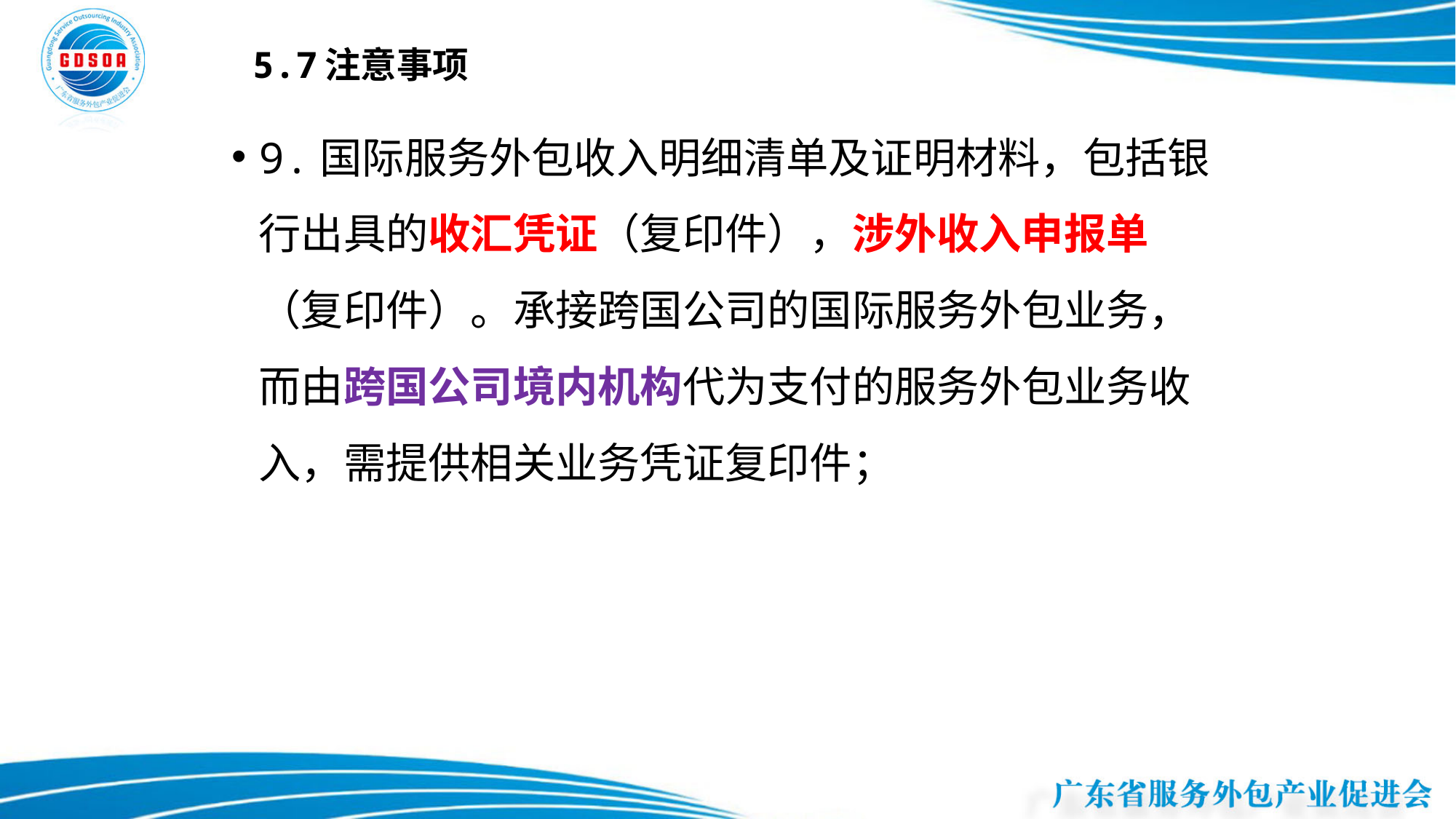

# 5.7注意事项
9.国际服务外包收入明细清单及证明材料，包括银行出具的收汇凭证（复印件），涉外收入申报单（复印件）。承接跨国公司的国际服务外包业务，而由跨国公司境内机构代为支付的服务外包业务收入，需提供相关业务凭证复印件；